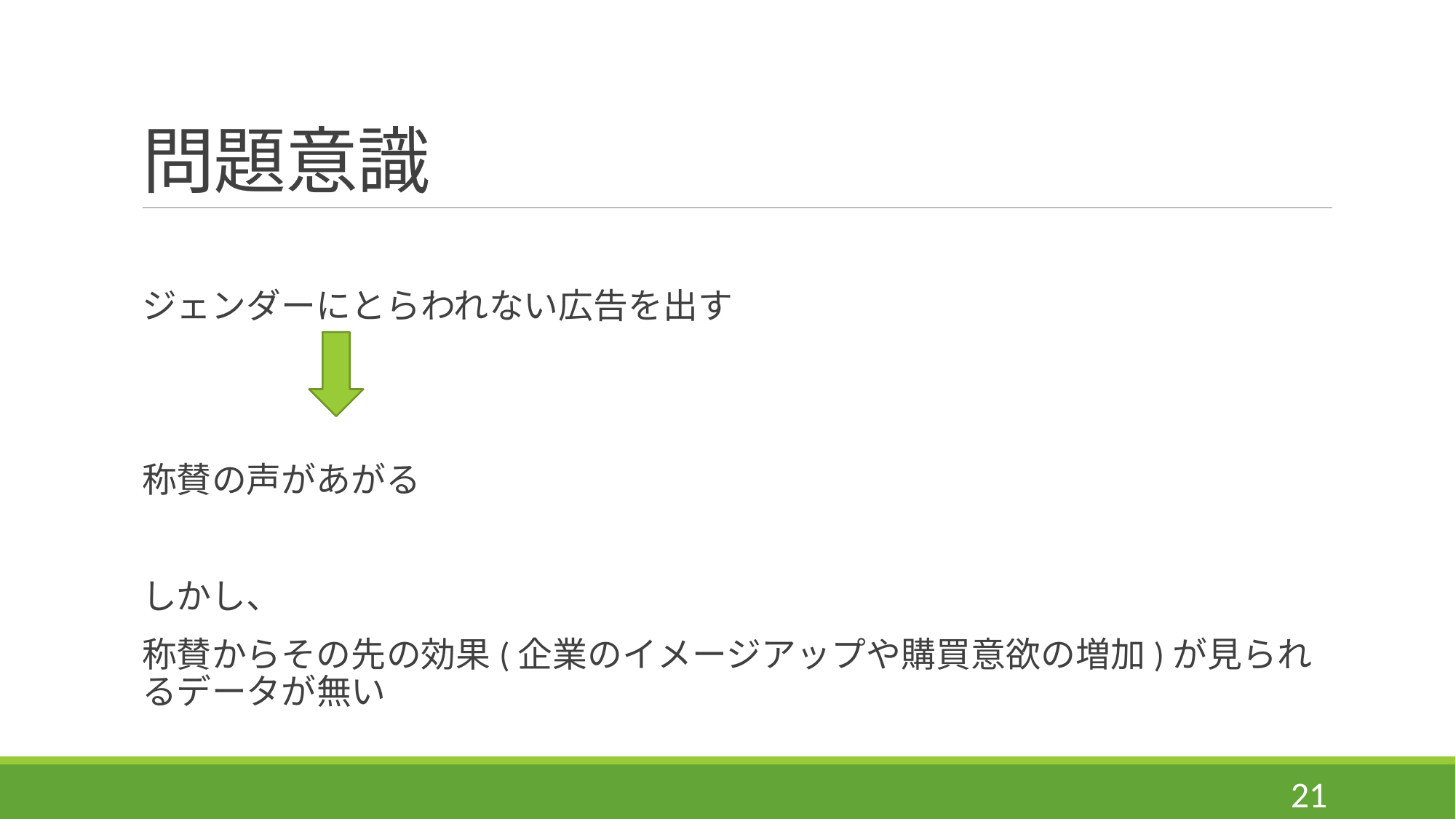

# 問題意識

ジェンダーにとらわれない広告を出す

称賛の声があがる

しかし、
称賛からその先の効果(企業のイメージアップや購買意欲の増加)が見られるデータが無い

21